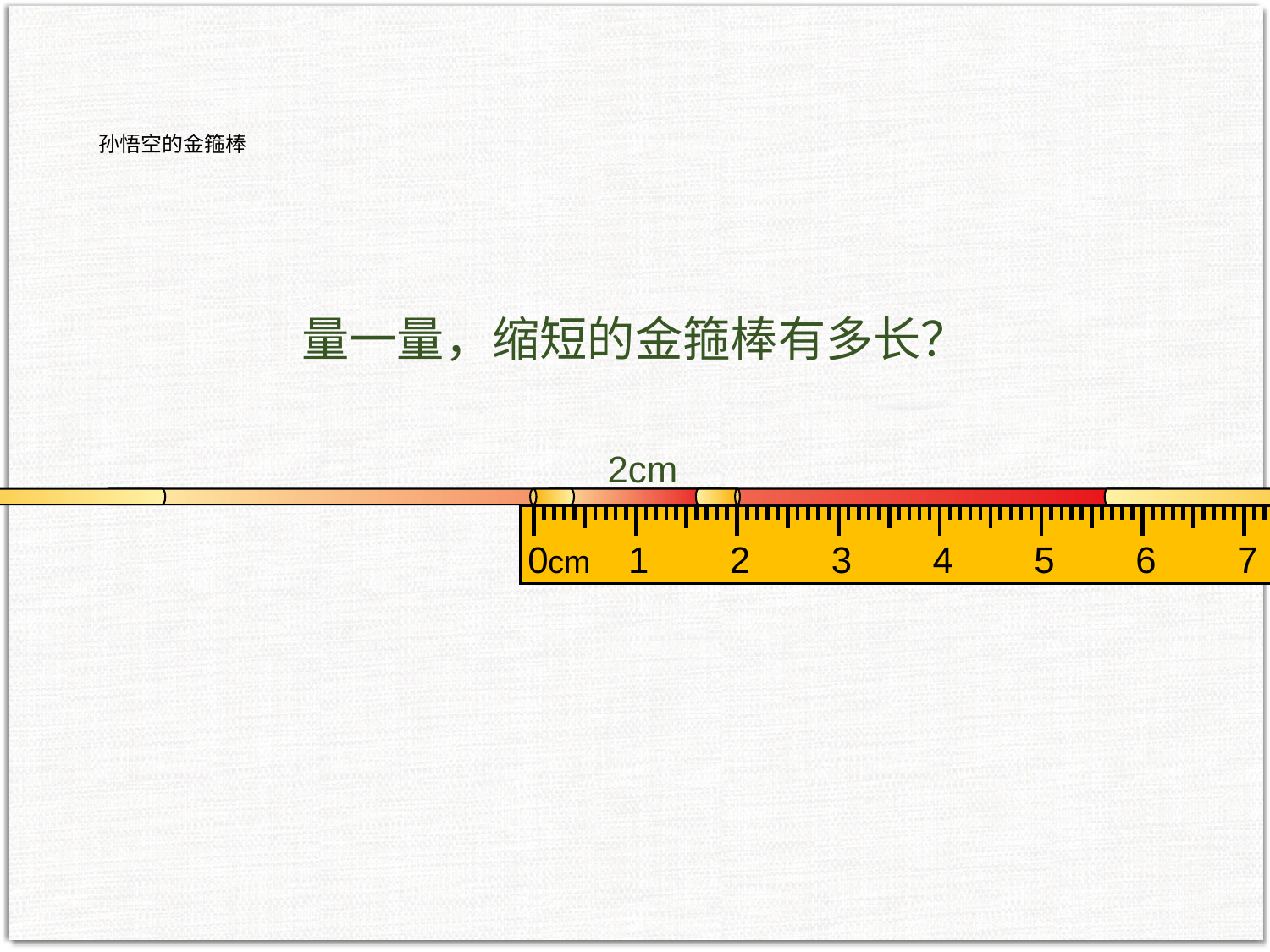

孙悟空的金箍棒
量一量，缩短的金箍棒有多长？

2cm

0cm
1
2
3
4
5
6
7
8
9
10